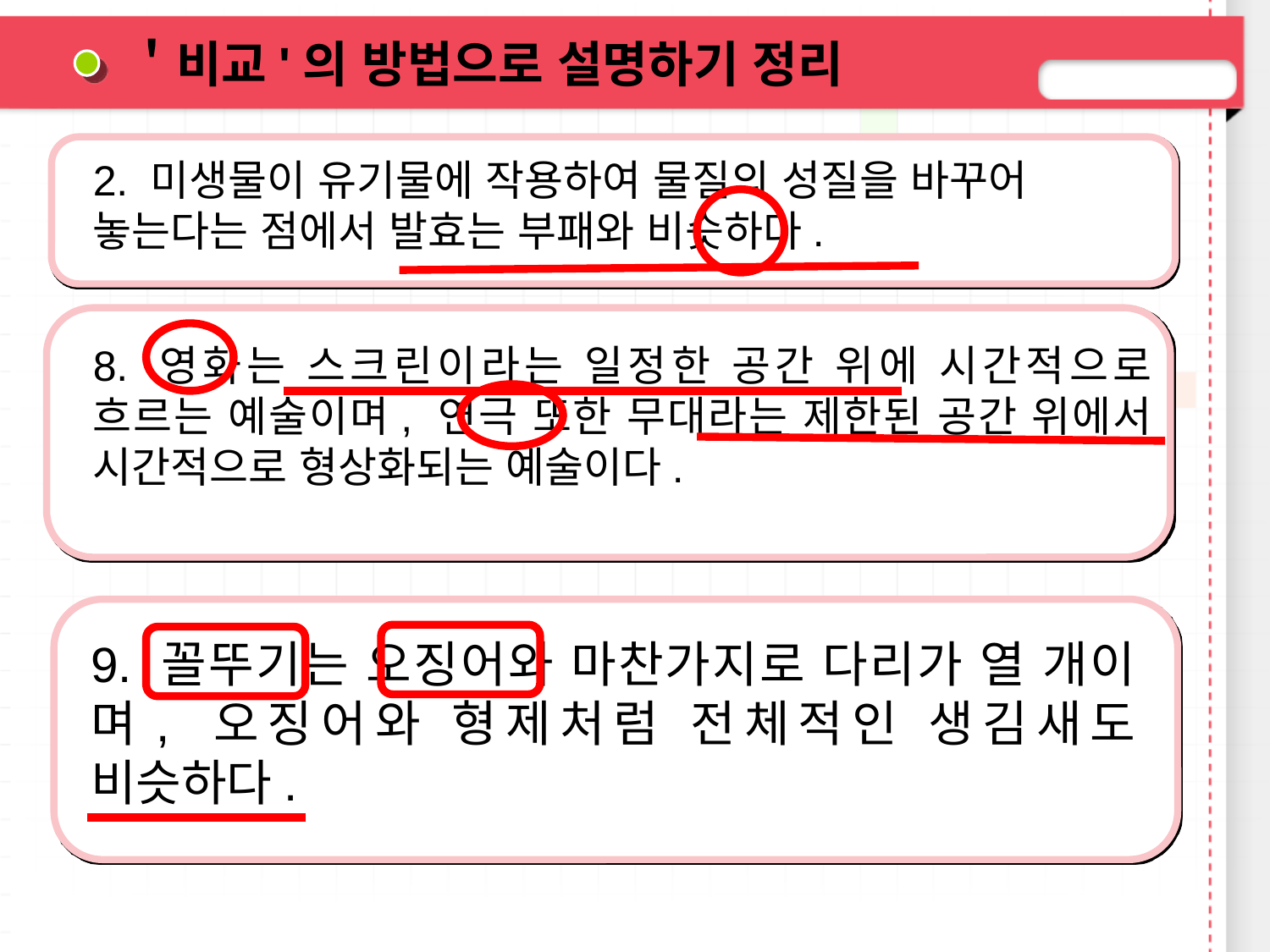

＇비교'의 방법으로 설명하기 정리

2. 미생물이 유기물에 작용하여 물질의 성질을 바꾸어 놓는다는 점에서 발효는 부패와 비슷하다.

8. 영화는 스크린이라는 일정한 공간 위에 시간적으로 흐르는 예술이며, 연극 또한 무대라는 제한된 공간 위에서 시간적으로 형상화되는 예술이다.

9. 꼴뚜기는 오징어와 마찬가지로 다리가 열 개이며, 오징어와 형제처럼 전체적인 생김새도 비슷하다.